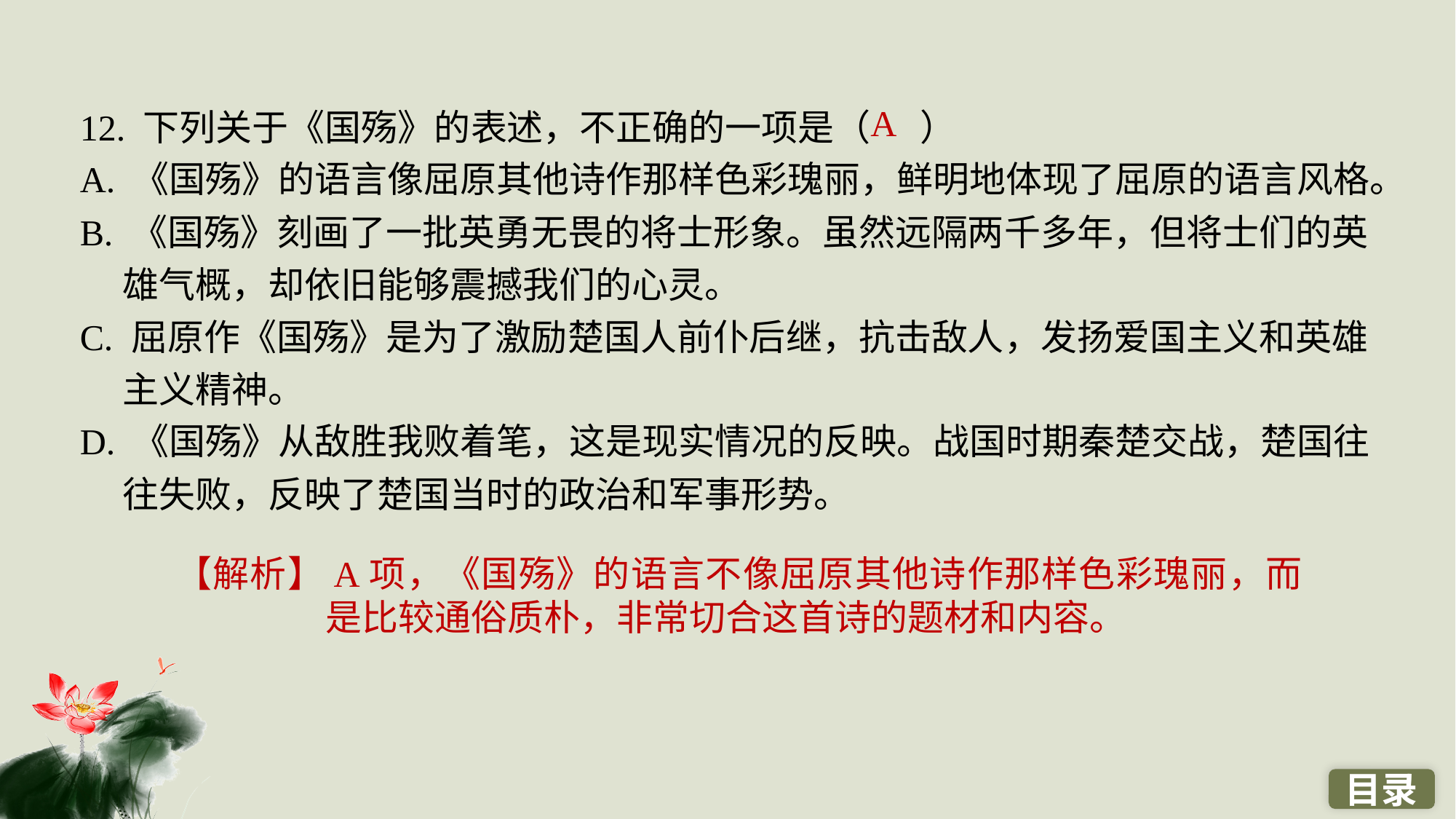

12. 下列关于《国殇》的表述，不正确的一项是（      ）
A. 《国殇》的语言像屈原其他诗作那样色彩瑰丽，鲜明地体现了屈原的语言风格。
B. 《国殇》刻画了一批英勇无畏的将士形象。虽然远隔两千多年，但将士们的英雄气概，却依旧能够震撼我们的心灵。
C. 屈原作《国殇》是为了激励楚国人前仆后继，抗击敌人，发扬爱国主义和英雄主义精神。
D. 《国殇》从敌胜我败着笔，这是现实情况的反映。战国时期秦楚交战，楚国往往失败，反映了楚国当时的政治和军事形势。
A
【解析】A项，《国殇》的语言不像屈原其他诗作那样色彩瑰丽，而是比较通俗质朴，非常切合这首诗的题材和内容。